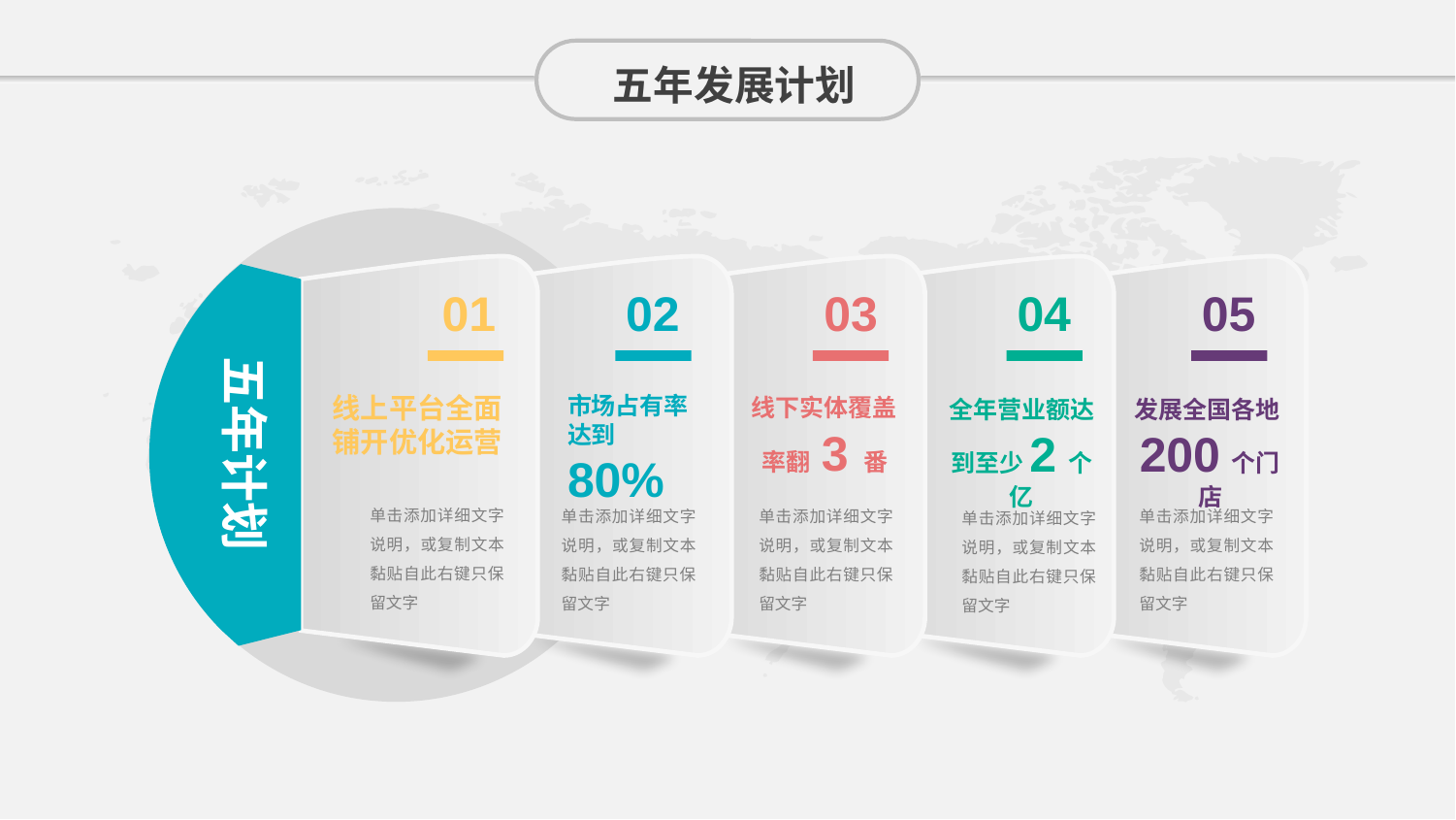

五年发展计划

五年计划
01
02
03
04
05

市场占有率达到80%
线上平台全面铺开优化运营
线下实体覆盖率翻 3 番
发展全国各地200个门店
全年营业额达到至少2个亿
单击添加详细文字说明，或复制文本黏贴自此右键只保留文字
单击添加详细文字说明，或复制文本黏贴自此右键只保留文字
单击添加详细文字说明，或复制文本黏贴自此右键只保留文字
单击添加详细文字说明，或复制文本黏贴自此右键只保留文字
单击添加详细文字说明，或复制文本黏贴自此右键只保留文字